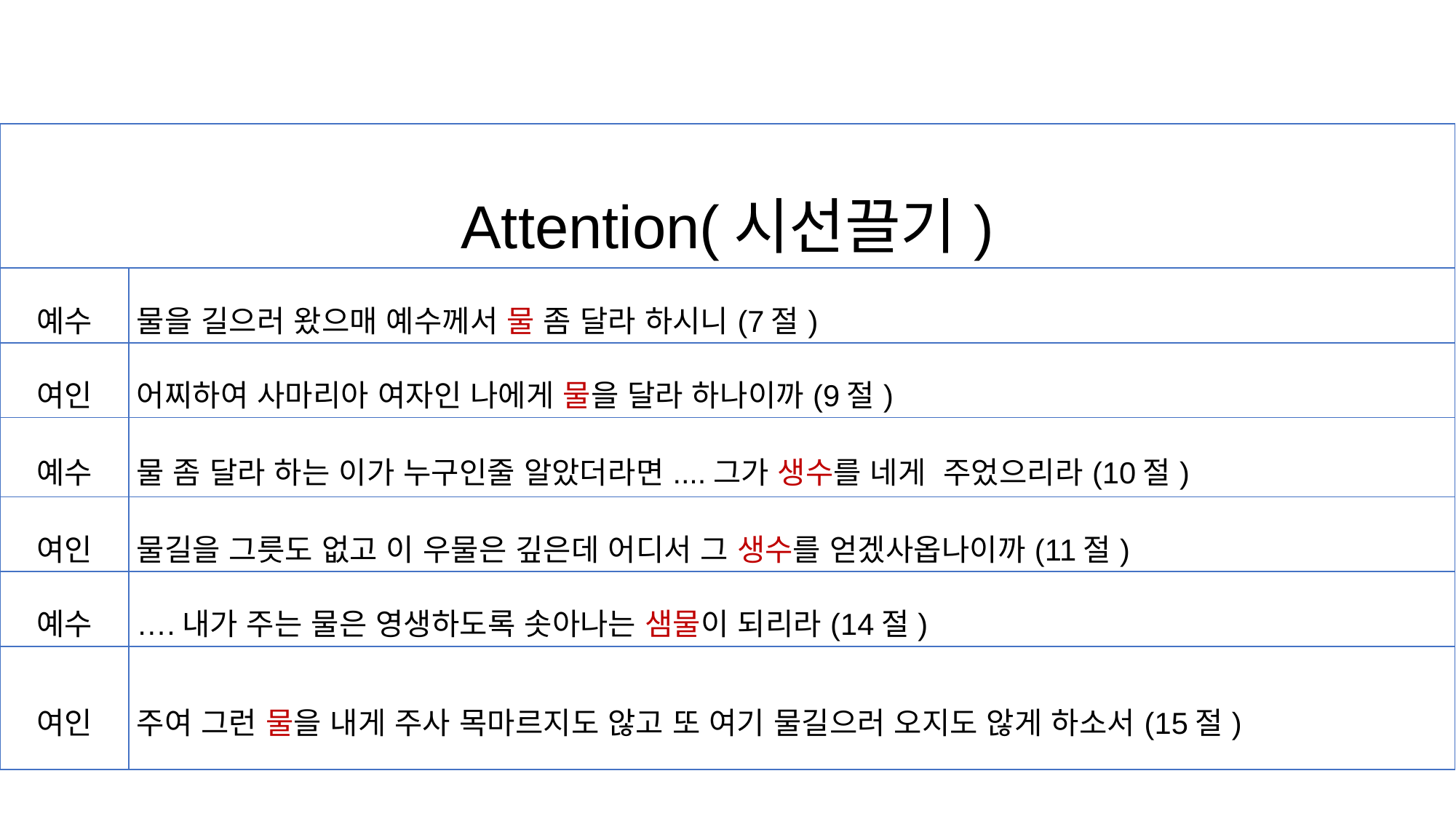

| Attention(시선끌기) |  |
| --- | --- |
| 예수 | 물을 길으러 왔으매 예수께서 물 좀 달라 하시니(7절) |
| 여인 | 어찌하여 사마리아 여자인 나에게 물을 달라 하나이까(9절) |
| 예수 | 물 좀 달라 하는 이가 누구인줄 알았더라면....그가 생수를 네게 주었으리라(10절) |
| 여인 | 물길을 그릇도 없고 이 우물은 깊은데 어디서 그 생수를 얻겠사옵나이까(11절) |
| 예수 | ….내가 주는 물은 영생하도록 솟아나는 샘물이 되리라(14절) |
| 여인 | 주여 그런 물을 내게 주사 목마르지도 않고 또 여기 물길으러 오지도 않게 하소서(15절) |